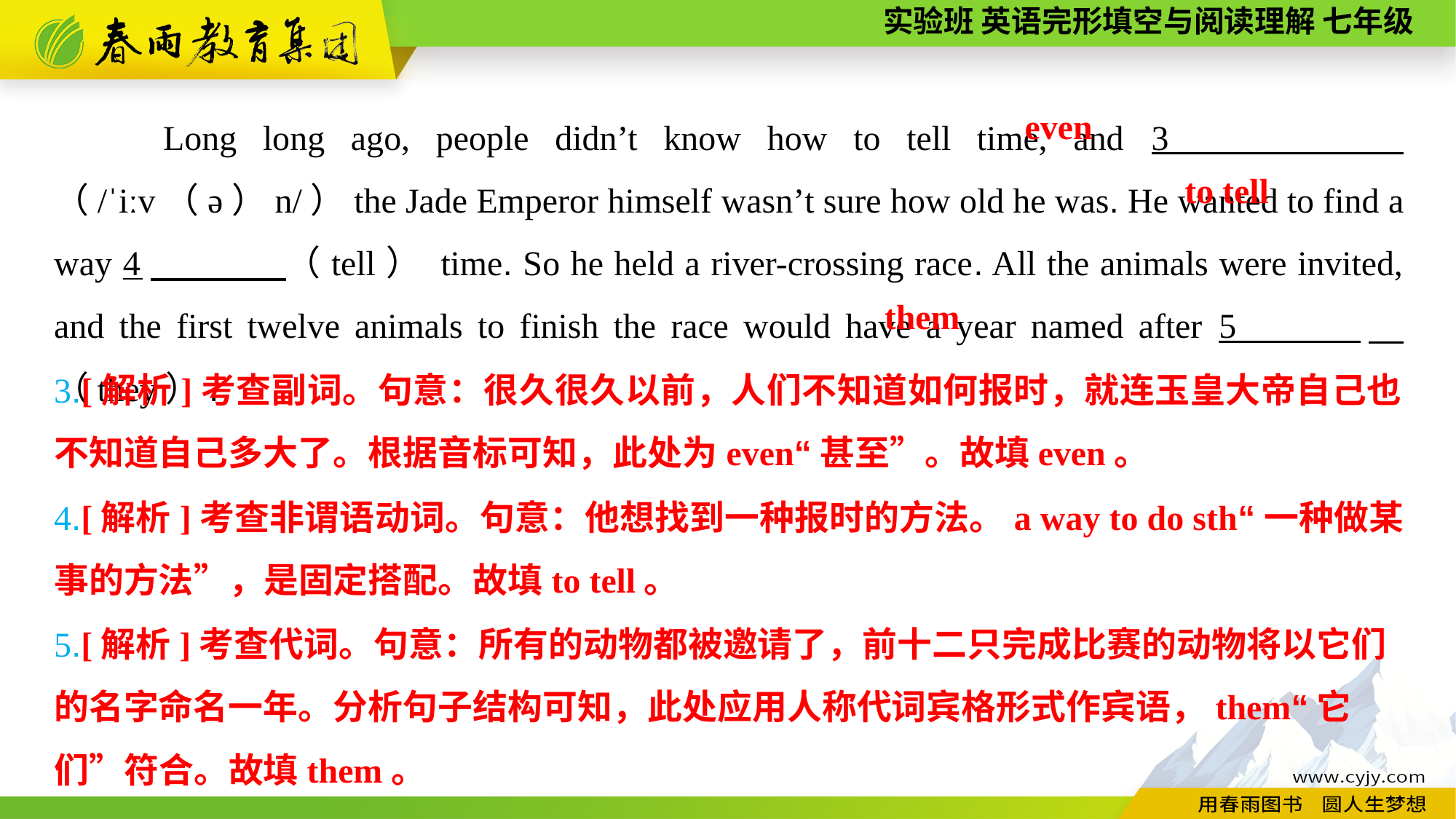

Long long ago, people didn’t know how to tell time, and 3          （/ˈiːv（ə）n/）the Jade Emperor himself wasn’t sure how old he was. He wanted to find a way 4　          （tell） time. So he held a river-crossing race. All the animals were invited, and the first twelve animals to finish the race would have a year named after 5        　（they）.
even
to tell
them
3.[解析]考查副词。句意：很久很久以前，人们不知道如何报时，就连玉皇大帝自己也不知道自己多大了。根据音标可知，此处为even“甚至”。故填even。
4.[解析]考查非谓语动词。句意：他想找到一种报时的方法。a way to do sth“一种做某事的方法”，是固定搭配。故填to tell。
5.[解析]考查代词。句意：所有的动物都被邀请了，前十二只完成比赛的动物将以它们的名字命名一年。分析句子结构可知，此处应用人称代词宾格形式作宾语，them“它
们”符合。故填them。